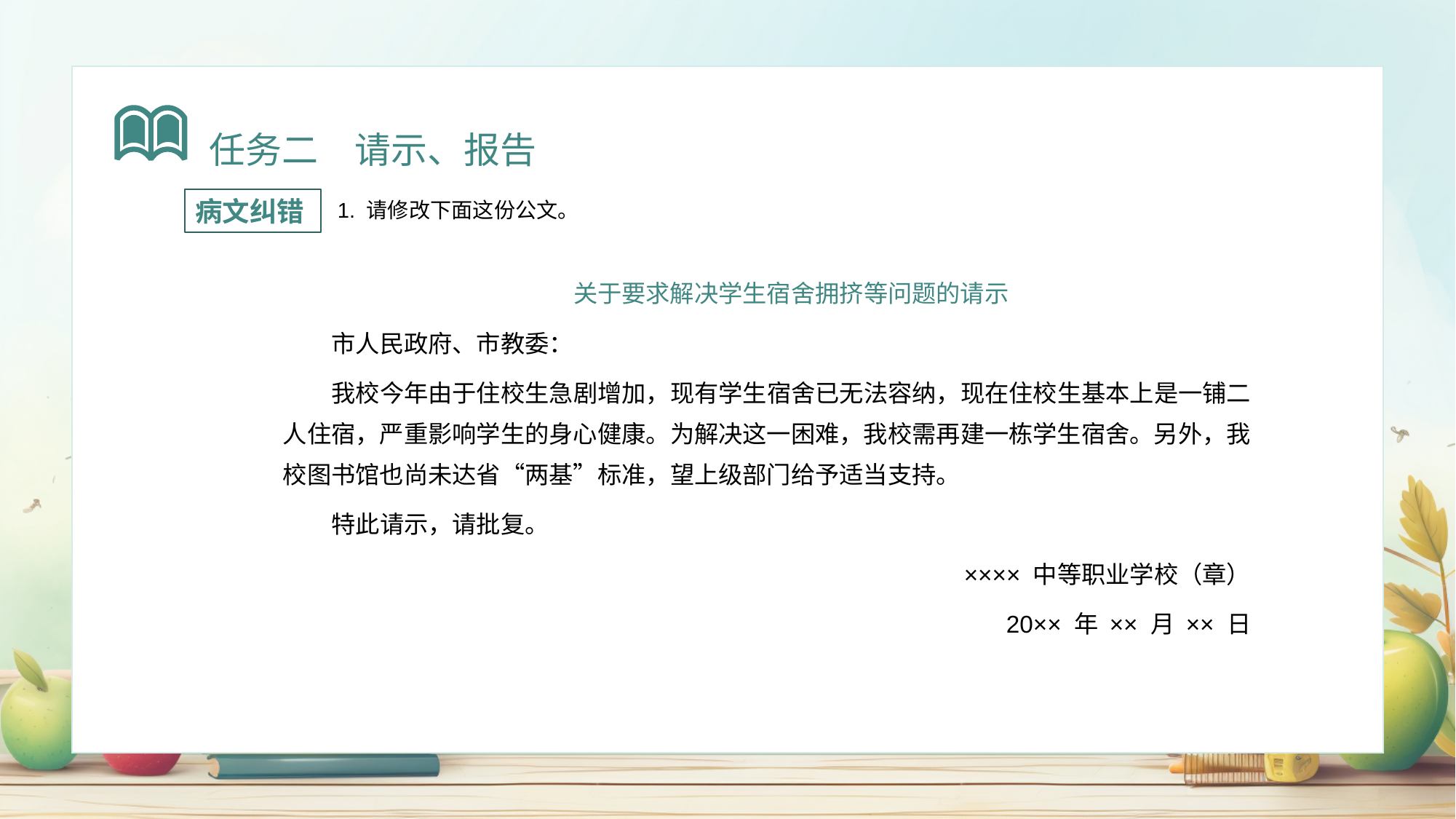

任务二　请示、报告

病文纠错
 1. 请修改下面这份公文。
关于要求解决学生宿舍拥挤等问题的请示
市人民政府、市教委：
我校今年由于住校生急剧增加，现有学生宿舍已无法容纳，现在住校生基本上是一铺二人住宿，严重影响学生的身心健康。为解决这一困难，我校需再建一栋学生宿舍。另外，我校图书馆也尚未达省“两基”标准，望上级部门给予适当支持。
特此请示，请批复。
×××× 中等职业学校（章）
20×× 年 ×× 月 ×× 日